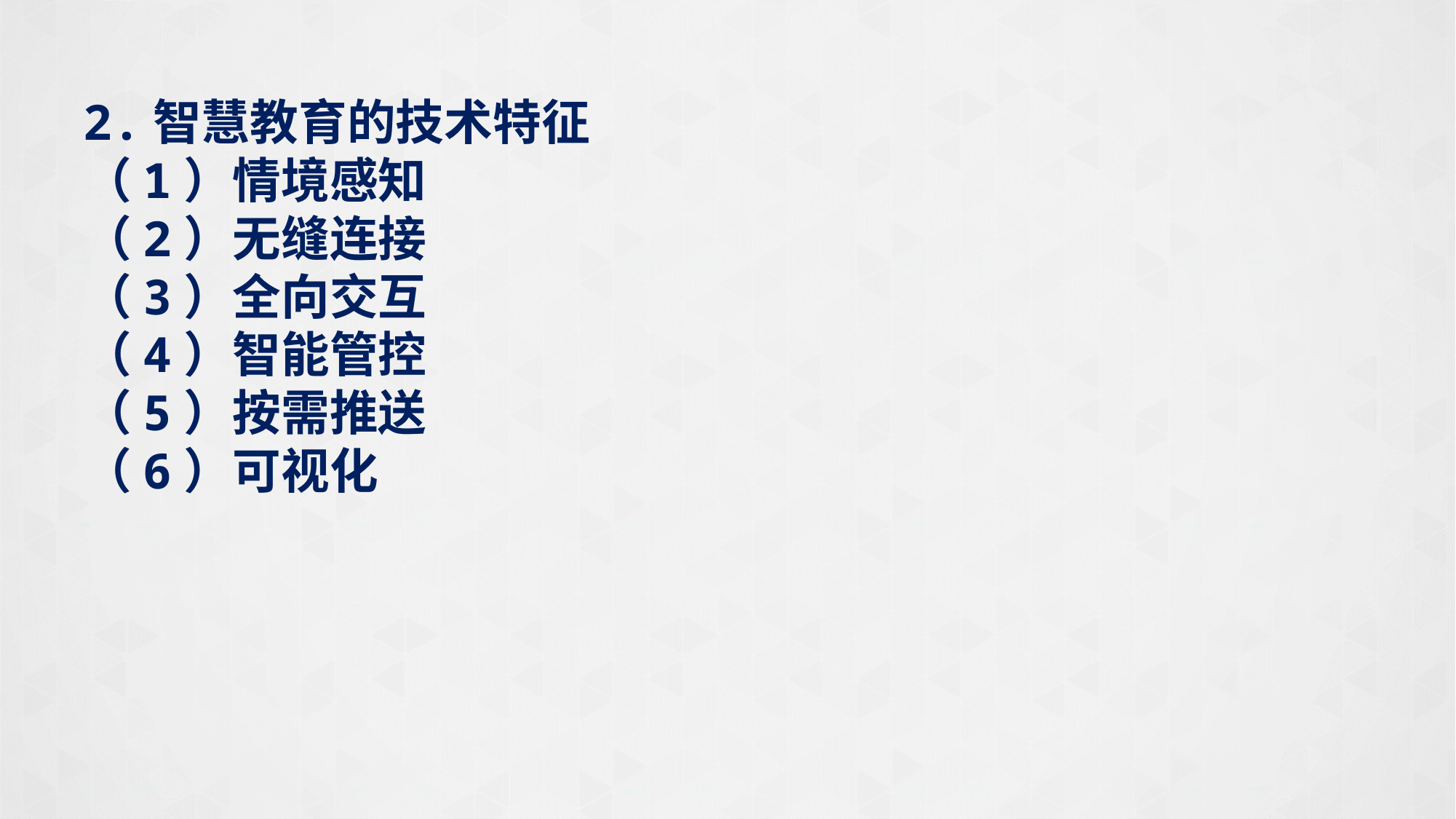

2.智慧教育的技术特征
（1）情境感知
（2）无缝连接
（3）全向交互
（4）智能管控
（5）按需推送
（6）可视化